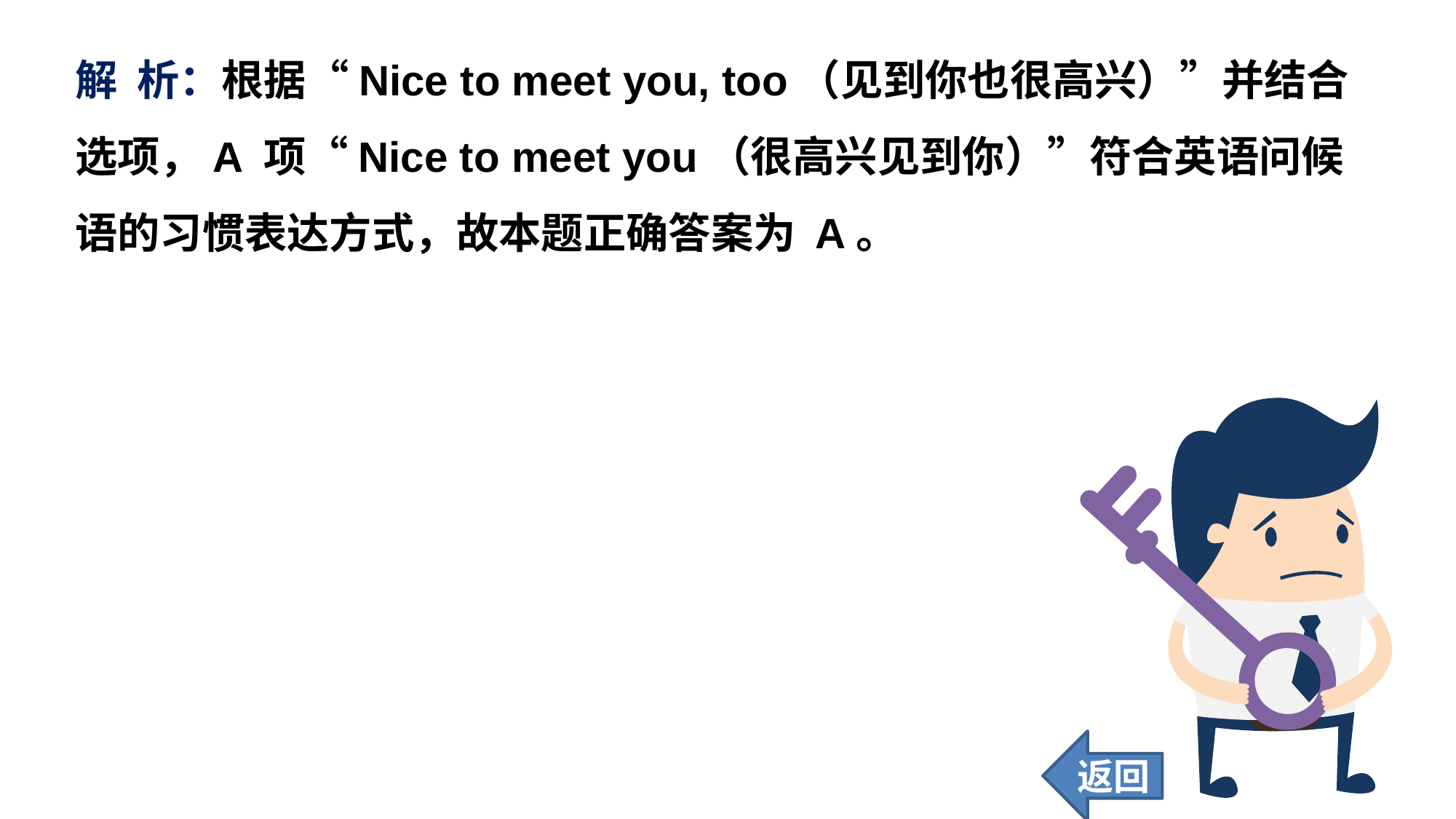

解  析：根据“Nice to meet you, too（见到你也很高兴）”并结合选项，A 项“Nice to meet you（很高兴见到你）”符合英语问候语的习惯表达方式，故本题正确答案为 A。

返回
24